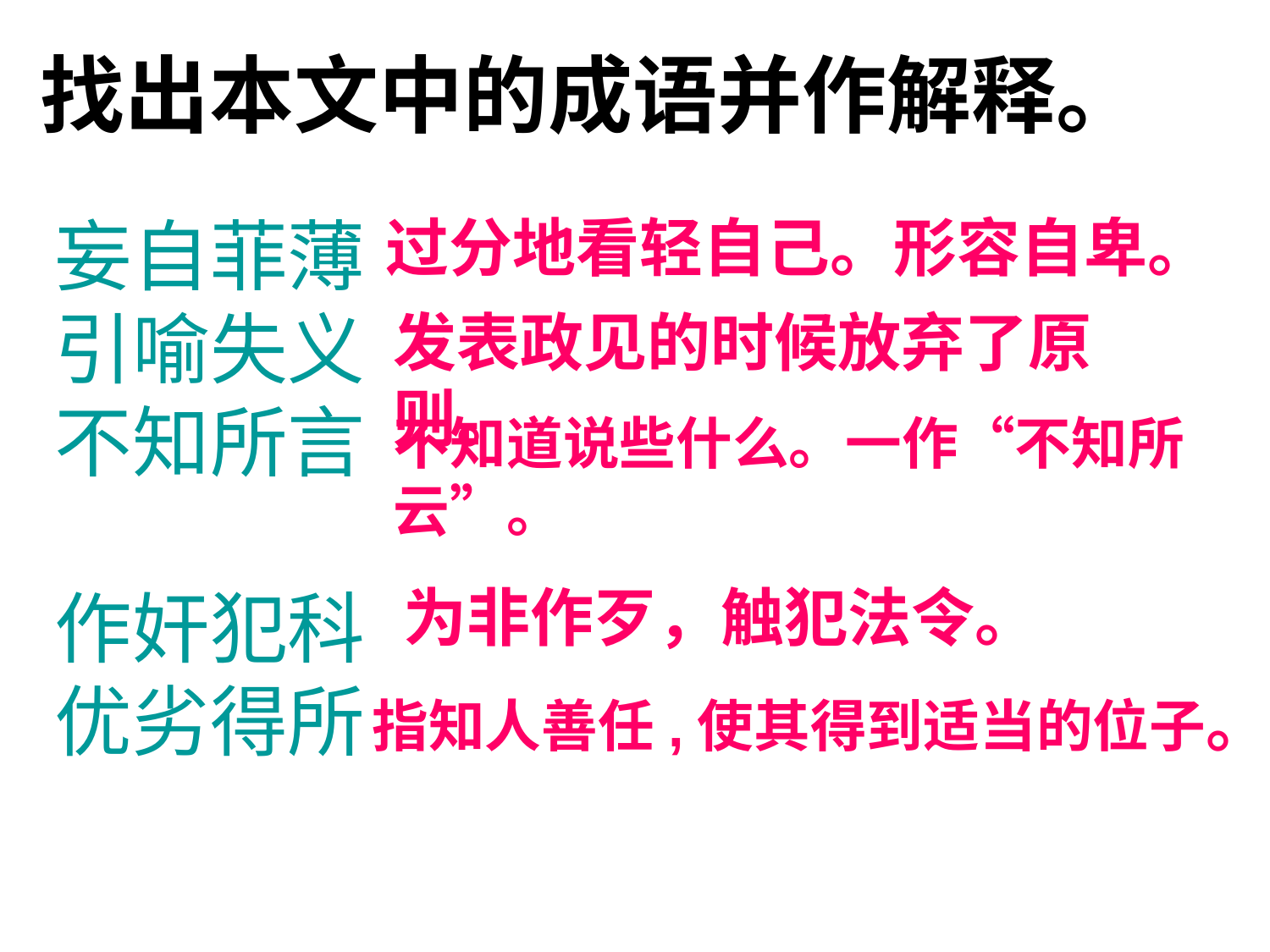

找出本文中的成语并作解释。
妄自菲薄
引喻失义
不知所言

作奸犯科
优劣得所

过分地看轻自己。形容自卑。
发表政见的时候放弃了原则。

不知道说些什么。一作“不知所云”。
为非作歹，触犯法令。
指知人善任,使其得到适当的位子。